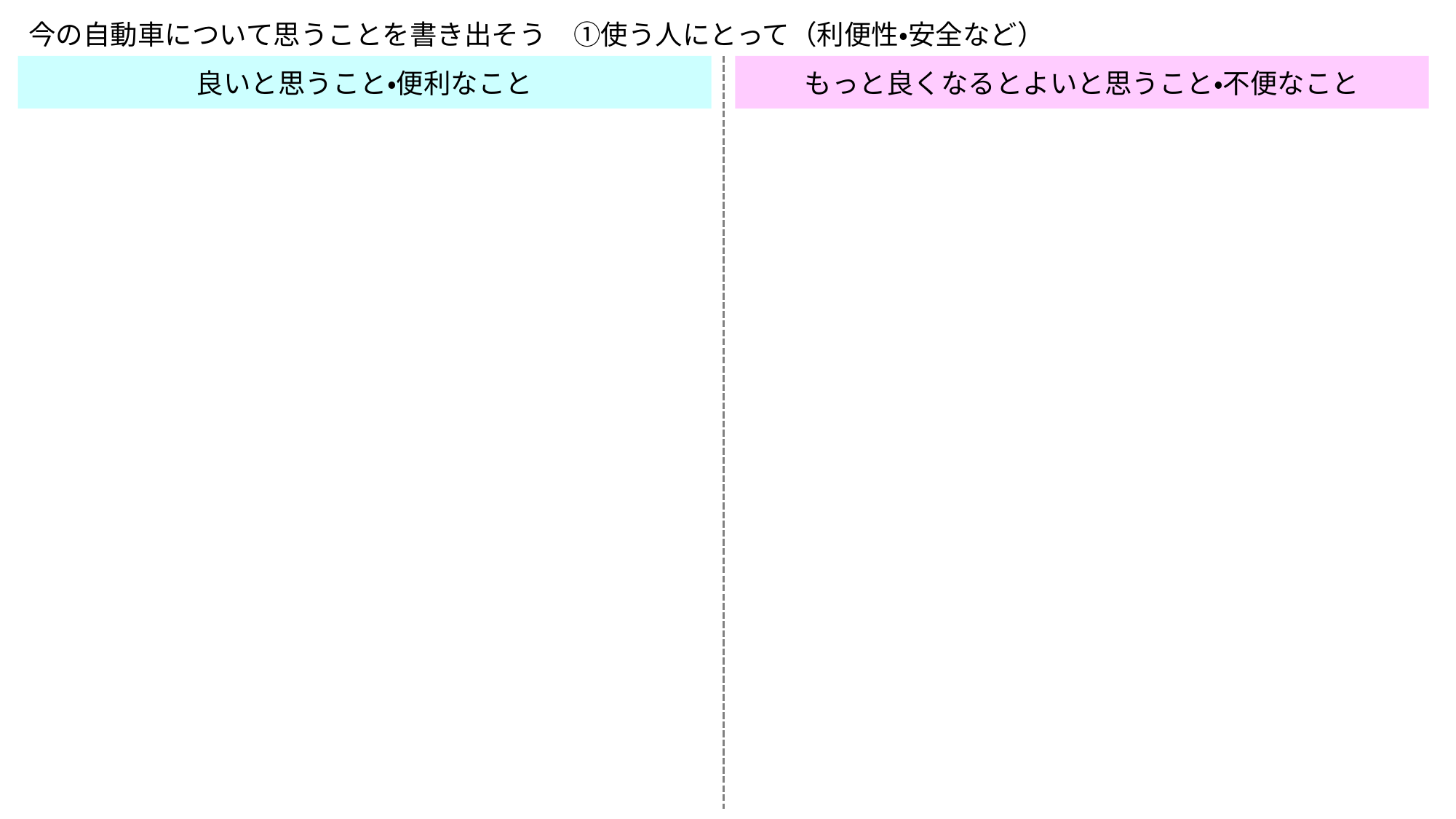

今の自動車について思うことを書き出そう　①使う人にとって（利便性・安全など）
良いと思うこと・便利なこと
もっと良くなるとよいと思うこと・不便なこと